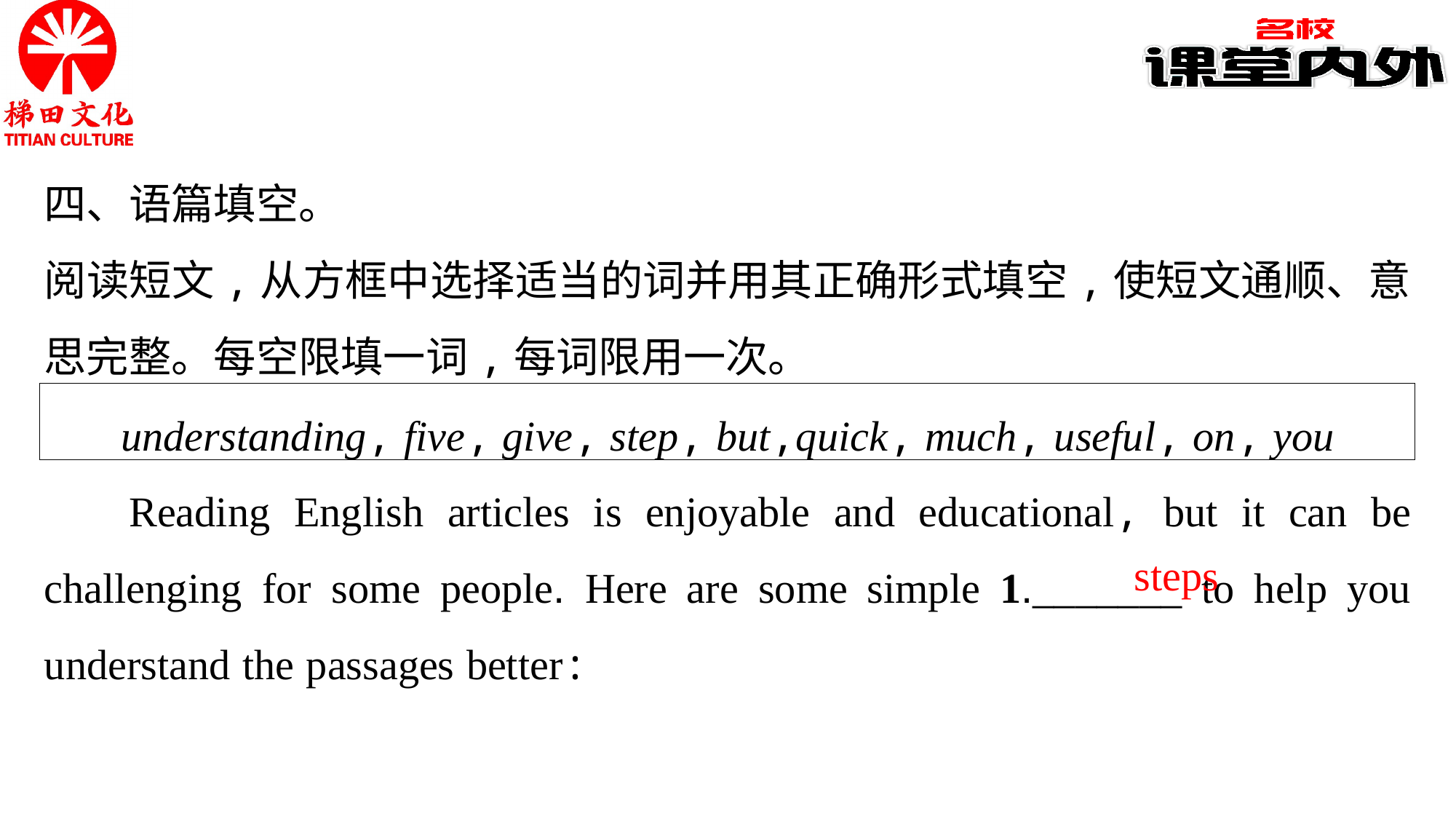

四、语篇填空。
阅读短文,从方框中选择适当的词并用其正确形式填空,使短文通顺、意思完整。每空限填一词,每词限用一次。
understanding, five, give, step, but,quick, much, useful, on, you
Reading English articles is enjoyable and educational, but it can be challenging for some people. Here are some simple 1._______ to help you understand the passages better:
steps